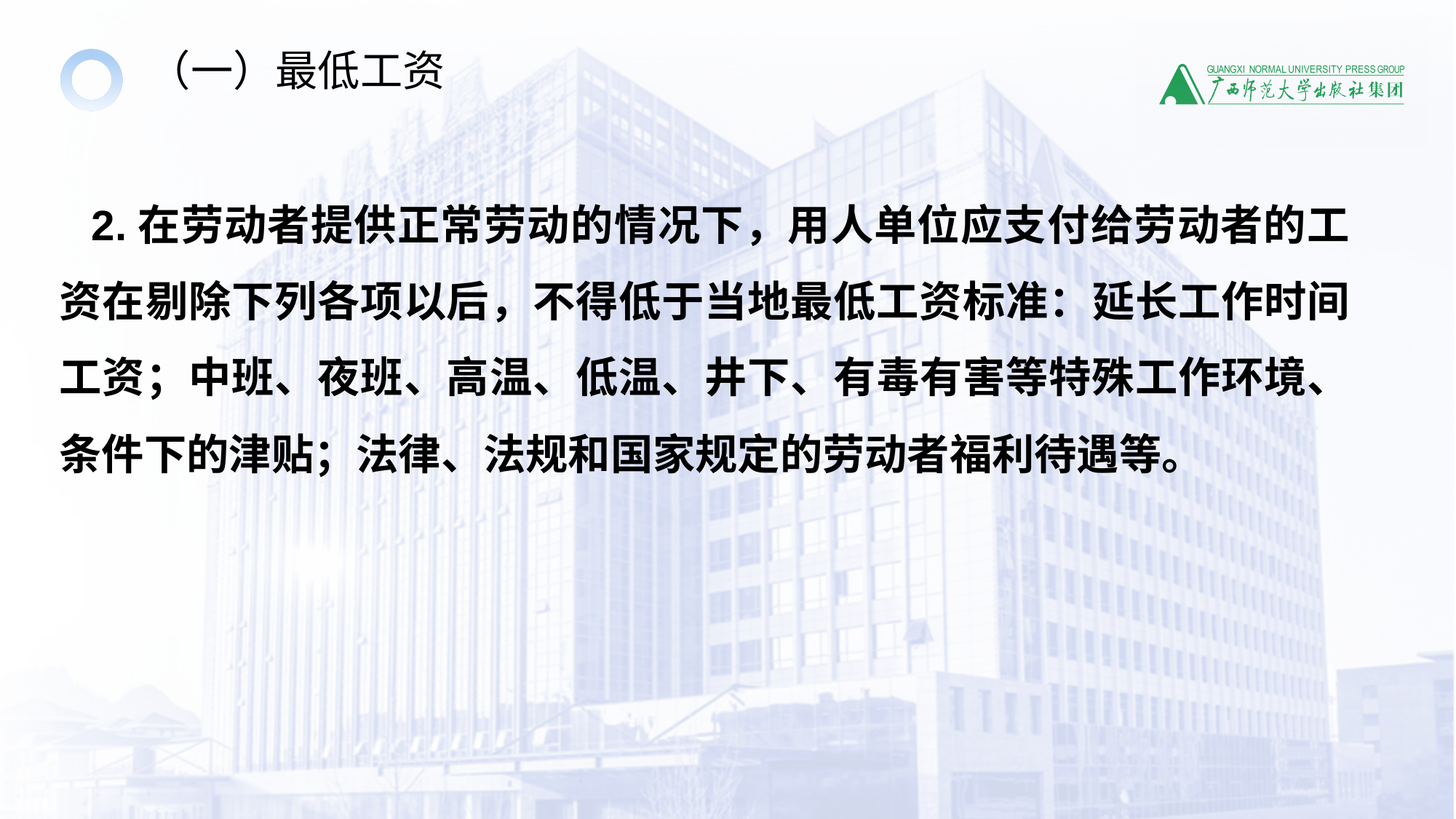

（一）最低工资

2.在劳动者提供正常劳动的情况下，用人单位应支付给劳动者的工资在剔除下列各项以后，不得低于当地最低工资标准：延长工作时间工资；中班、夜班、高温、低温、井下、有毒有害等特殊工作环境、条件下的津贴；法律、法规和国家规定的劳动者福利待遇等。